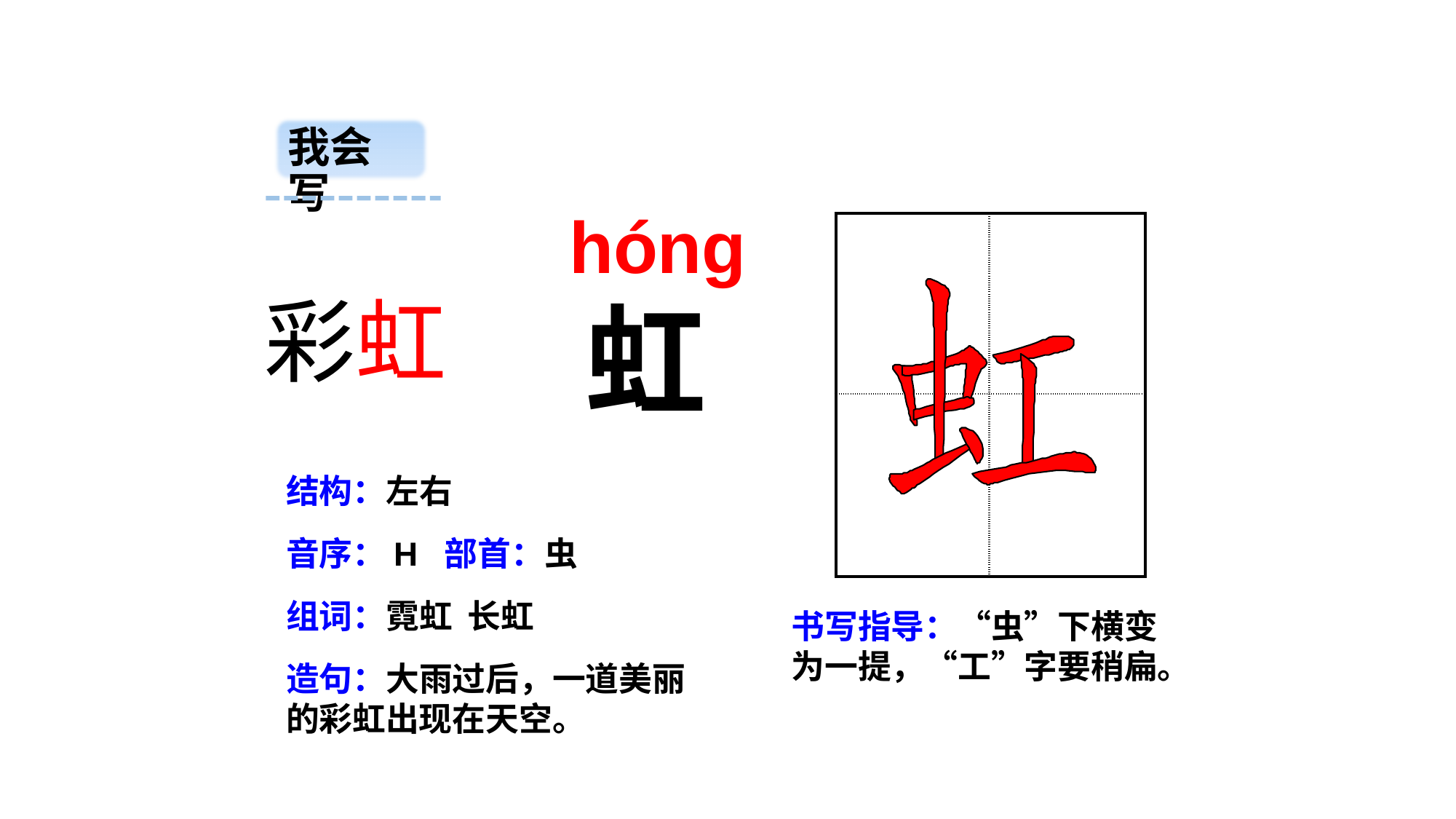

我会写

hóng
|  |  |
| --- | --- |
|  |  |

彩虹
虹

结构：左右
音序：H  部首：虫
组词：霓虹  长虹
书写指导：“虫”下横变为一提，“工”字要稍扁。
造句：大雨过后，一道美丽的彩虹出现在天空。